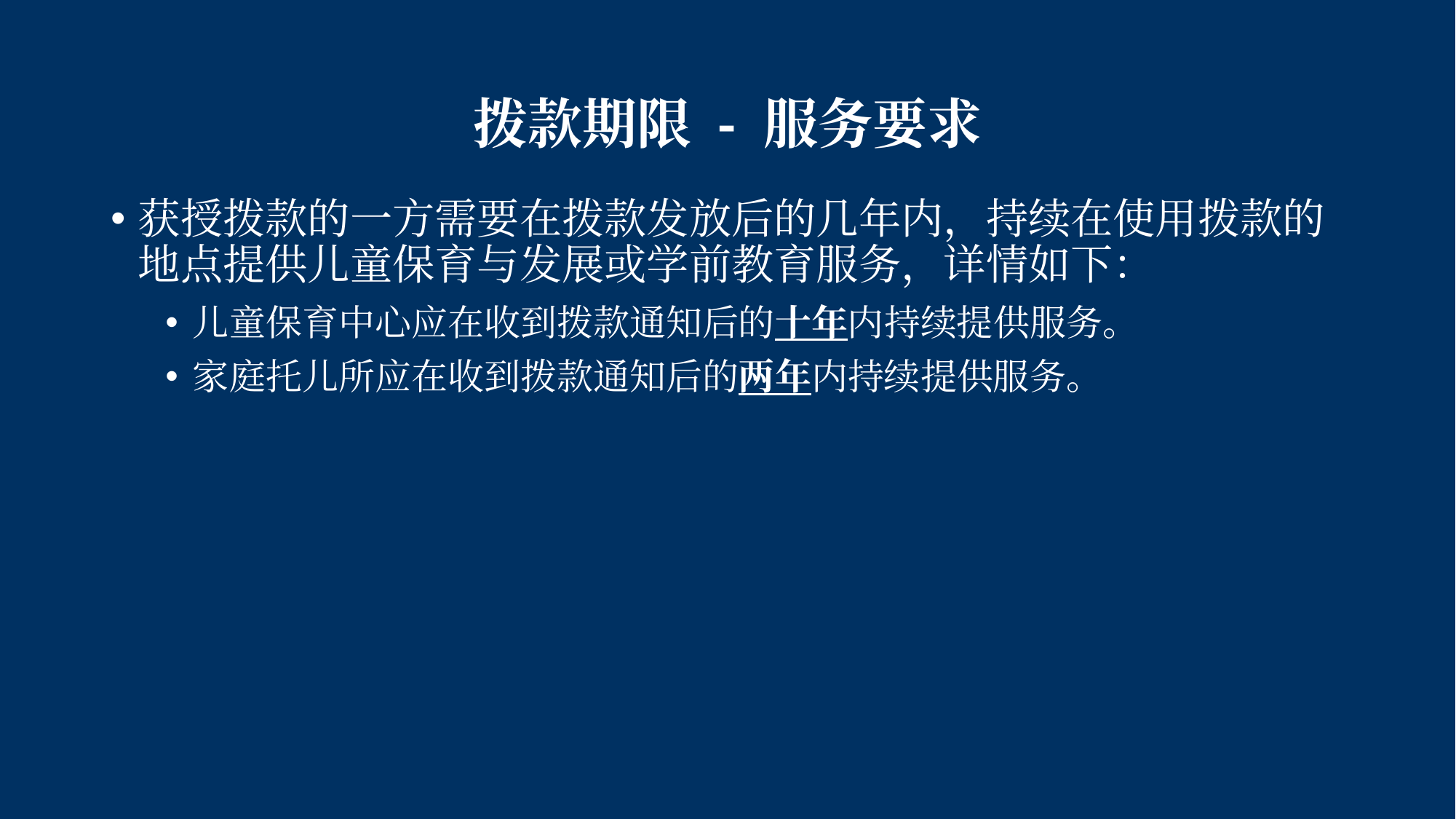

# 拨款期限 - 服务要求
获授拨款的一方需要在拨款发放后的几年内，持续在使用拨款的地点提供儿童保育与发展或学前教育服务，详情如下：
儿童保育中心应在收到拨款通知后的十年内持续提供服务。
家庭托儿所应在收到拨款通知后的两年内持续提供服务。